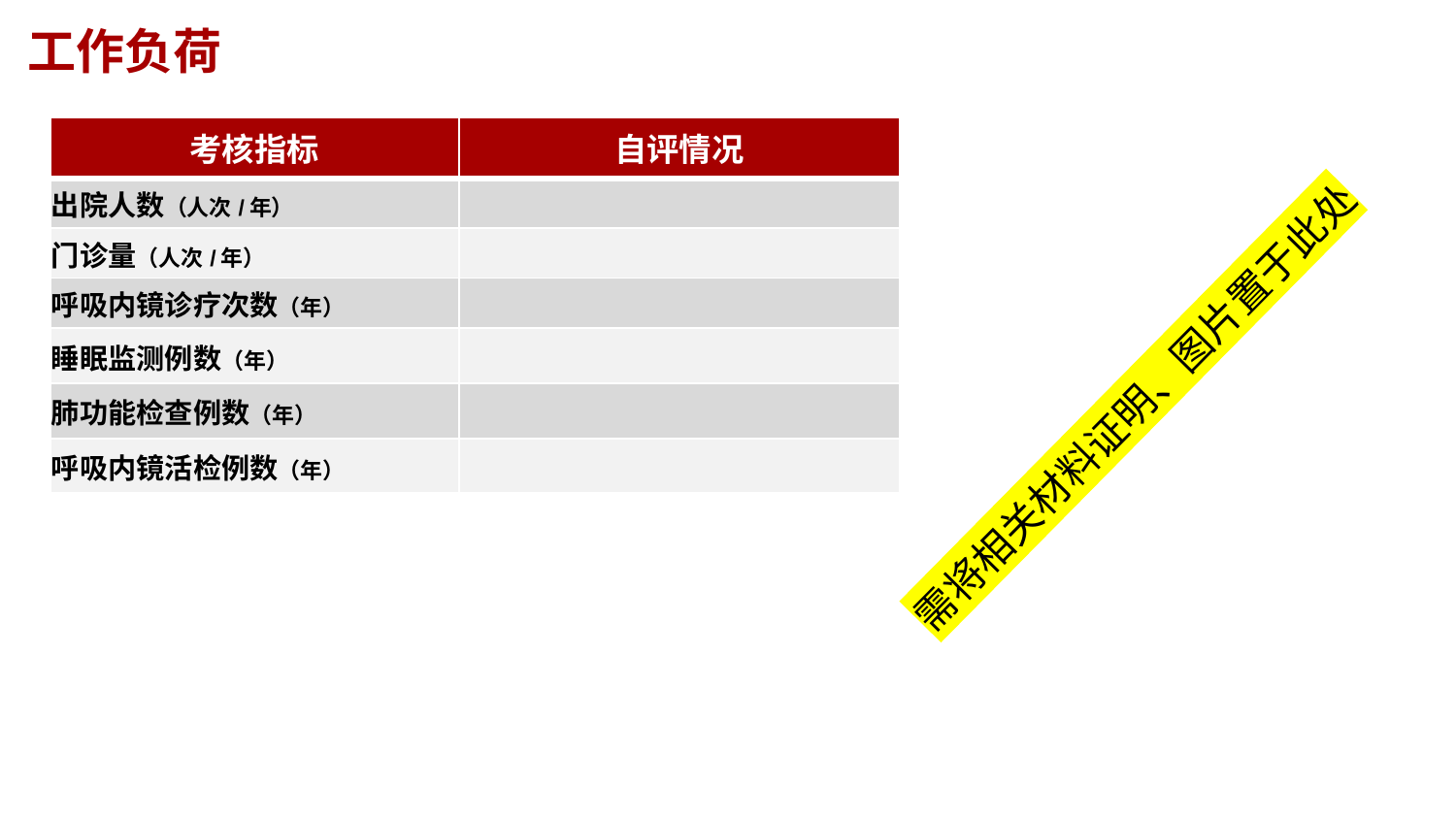

工作负荷
| 考核指标 | 自评情况 |
| --- | --- |
| 出院人数（人次/年） |  |
| 门诊量（人次/年） |  |
| 呼吸内镜诊疗次数（年） |  |
| 睡眠监测例数（年） |  |
| 肺功能检查例数（年） |  |
| 呼吸内镜活检例数（年） |  |
需将相关材料证明、图片置于此处